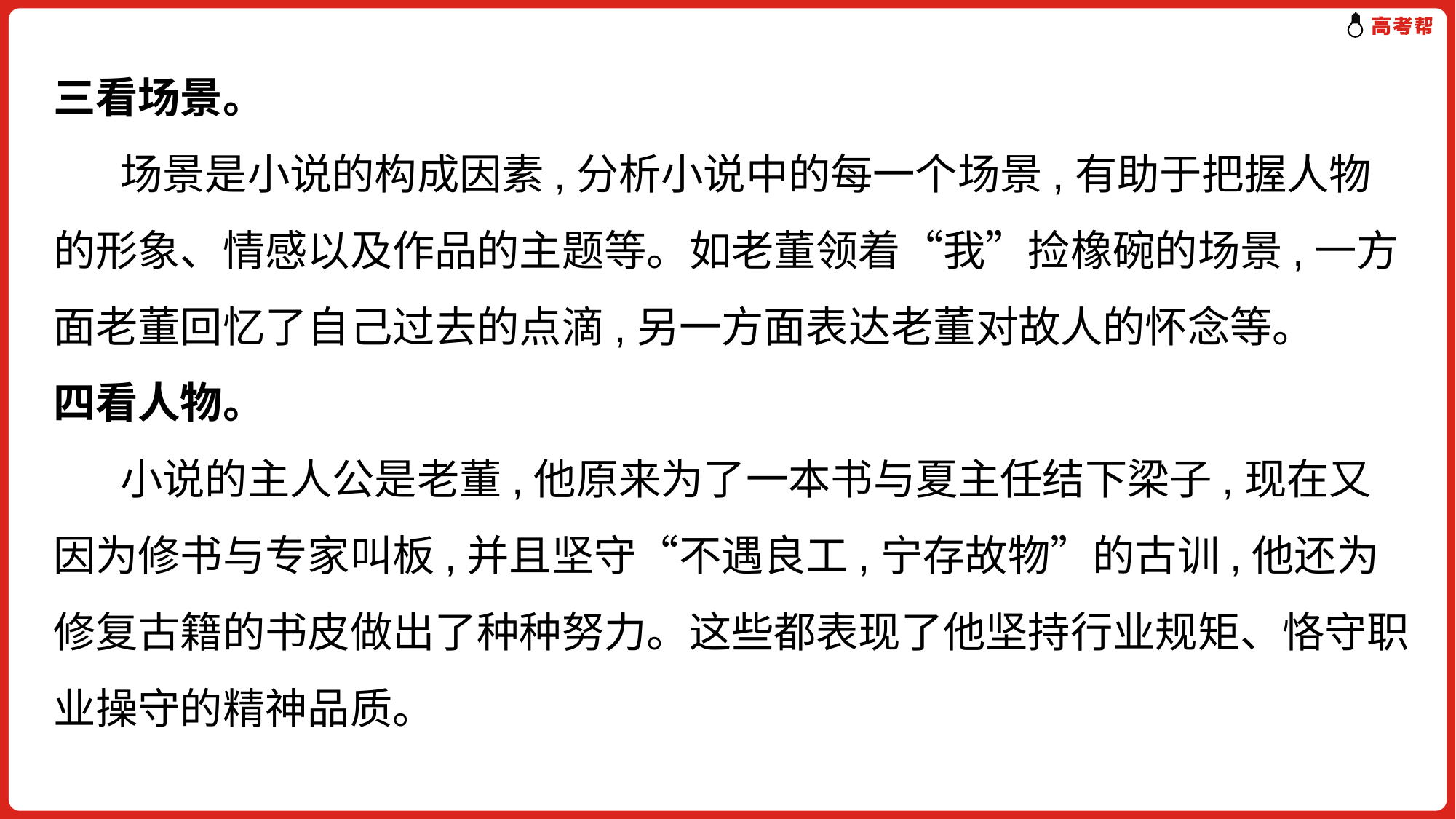

三看场景。
      场景是小说的构成因素,分析小说中的每一个场景,有助于把握人物的形象、情感以及作品的主题等。如老董领着“我”捡橡碗的场景,一方面老董回忆了自己过去的点滴,另一方面表达老董对故人的怀念等。
四看人物。
      小说的主人公是老董,他原来为了一本书与夏主任结下梁子,现在又因为修书与专家叫板,并且坚守“不遇良工,宁存故物”的古训,他还为修复古籍的书皮做出了种种努力。这些都表现了他坚持行业规矩、恪守职业操守的精神品质。